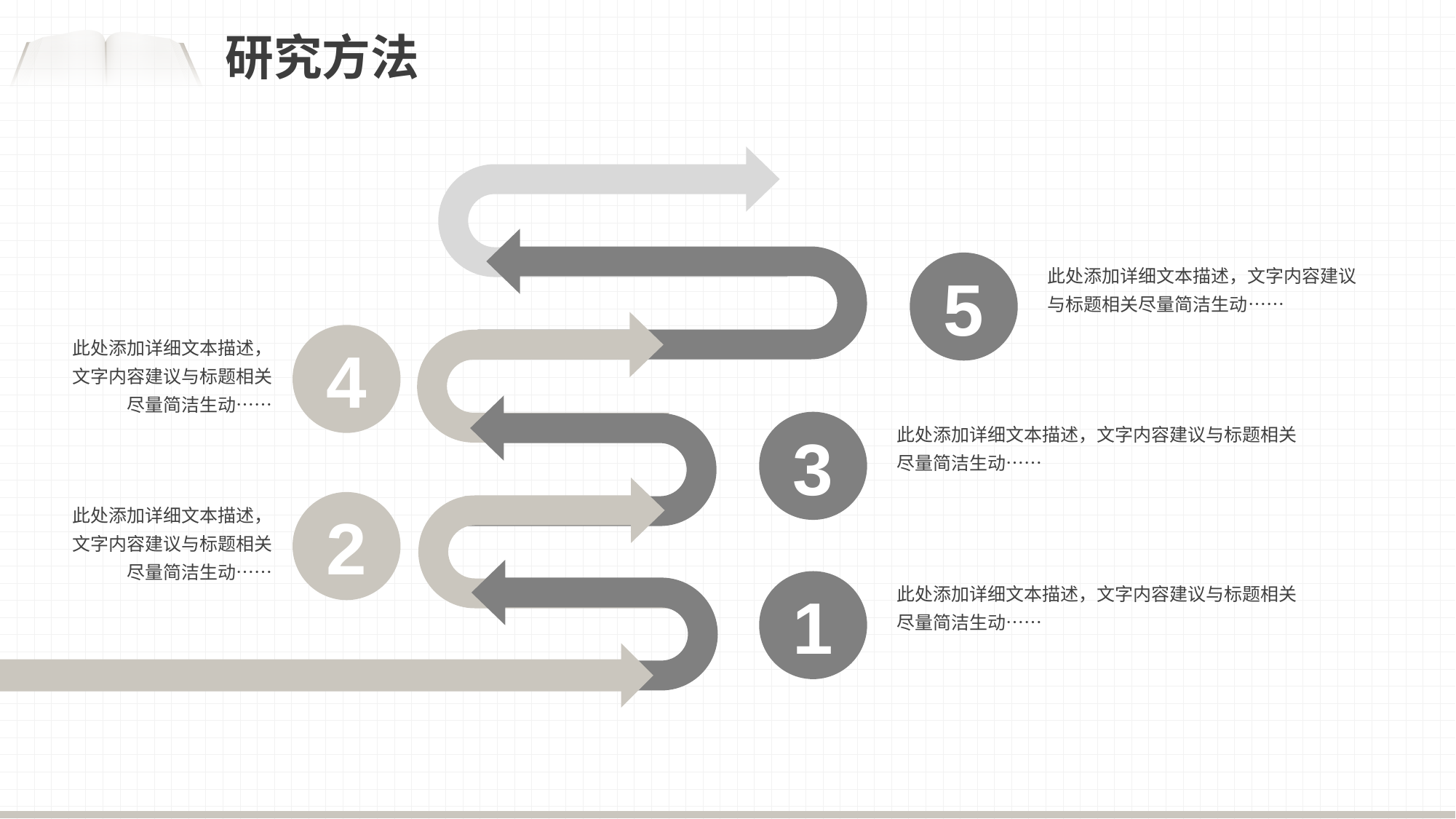

研究方法

此处添加详细文本描述，文字内容建议与标题相关尽量简洁生动……
5
此处添加详细文本描述，文字内容建议与标题相关尽量简洁生动……
4

此处添加详细文本描述，文字内容建议与标题相关尽量简洁生动……
3

此处添加详细文本描述，文字内容建议与标题相关尽量简洁生动……
2

此处添加详细文本描述，文字内容建议与标题相关尽量简洁生动……
1